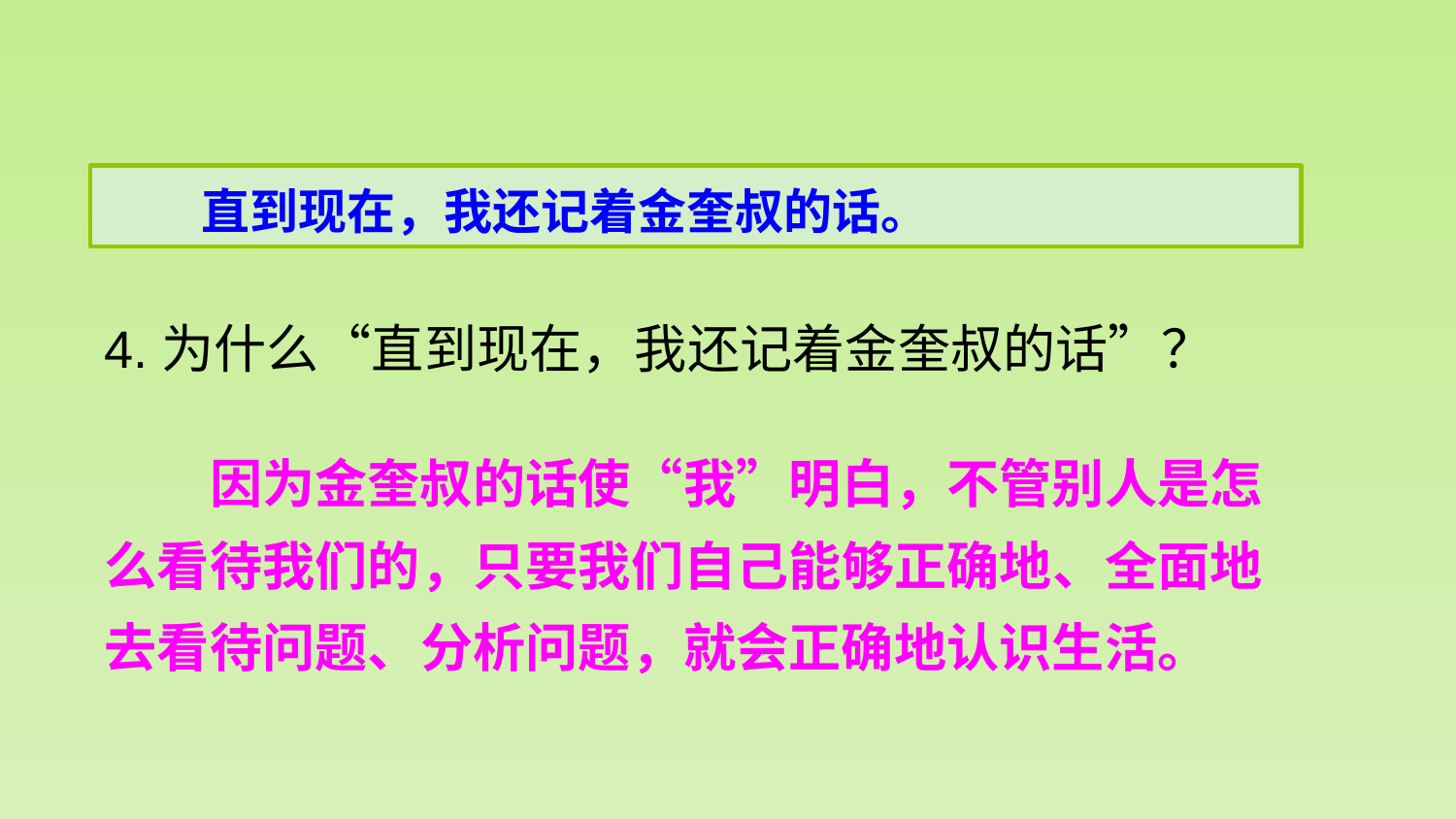

直到现在，我还记着金奎叔的话。
4.为什么“直到现在，我还记着金奎叔的话”？
因为金奎叔的话使“我”明白，不管别人是怎么看待我们的，只要我们自己能够正确地、全面地去看待问题、分析问题，就会正确地认识生活。